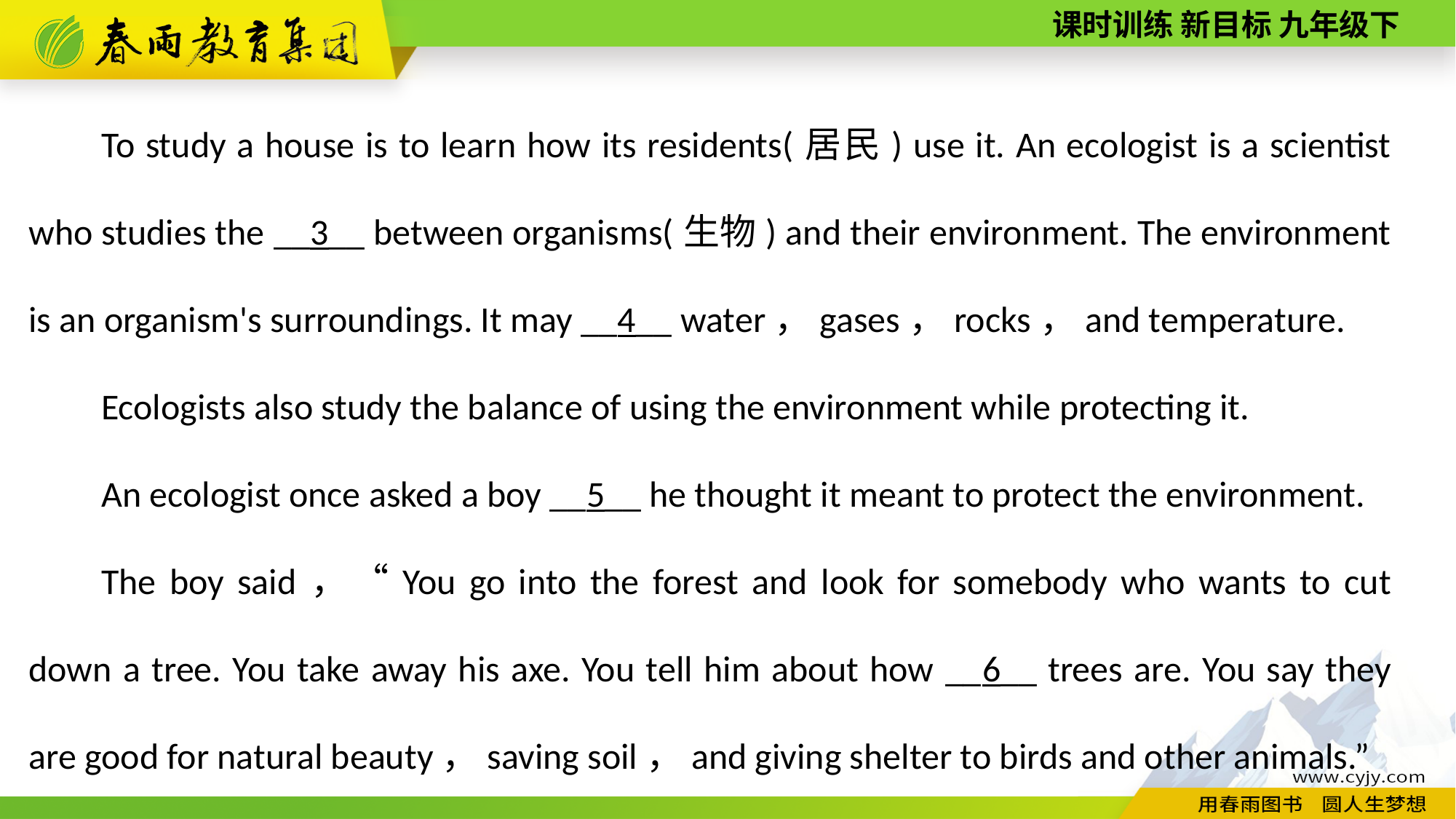

To study a house is to learn how its residents(居民) use it. An ecologist is a scientist who studies the __3__ between organisms(生物) and their environment. The environment is an organism's surroundings. It may __4__ water，gases，rocks，and temperature.
Ecologists also study the balance of using the environment while protecting it.
An ecologist once asked a boy __5__ he thought it meant to protect the environment.
The boy said，“You go into the forest and look for somebody who wants to cut down a tree. You take away his axe. You tell him about how __6__ trees are. You say they are good for natural beauty，saving soil，and giving shelter to birds and other animals.”